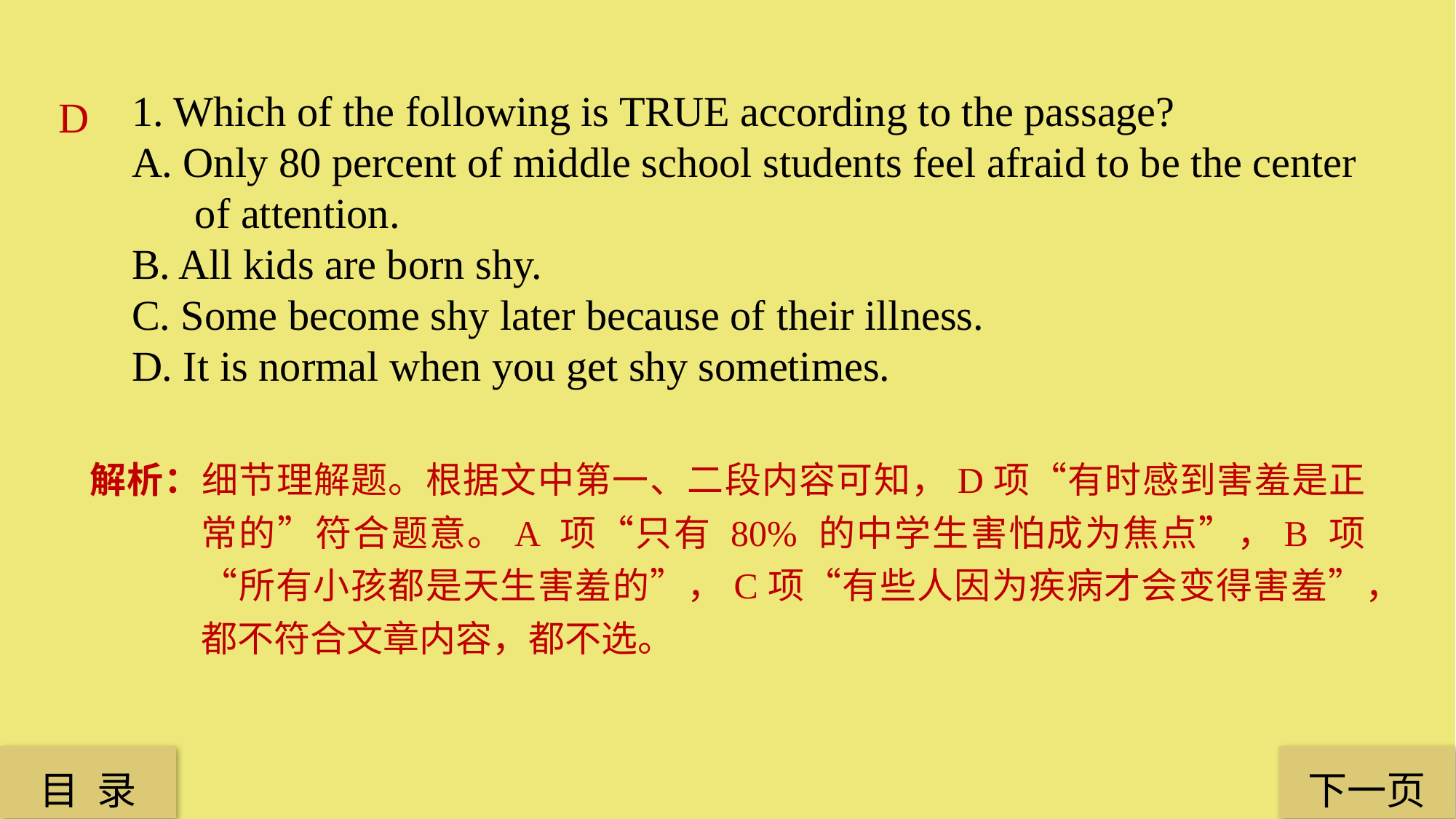

1. Which of the following is TRUE according to the passage?
A. Only 80 percent of middle school students feel afraid to be the center
      of attention.
B. All kids are born shy.
C. Some become shy later because of their illness.
D. It is normal when you get shy sometimes.
D
解析：细节理解题。根据文中第一、二段内容可知，D项“有时感到害羞是正常的”符合题意。A 项“只有 80% 的中学生害怕成为焦点”，B 项“所有小孩都是天生害羞的”，C项“有些人因为疾病才会变得害羞”，都不符合文章内容，都不选。